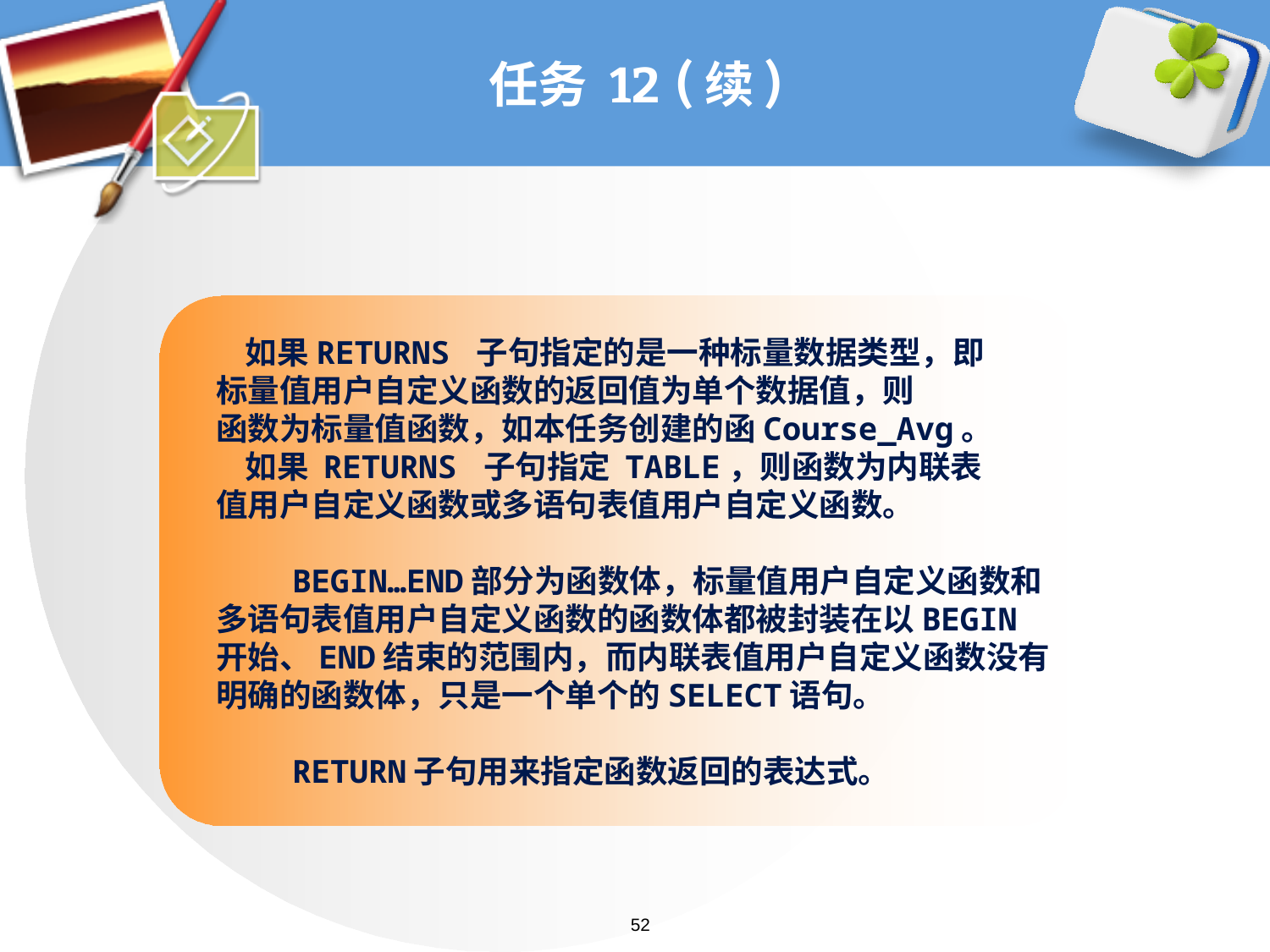

# 任务 12  (续)

   如果RETURNS 子句指定的是一种标量数据类型，即
标量值用户自定义函数的返回值为单个数据值，则
函数为标量值函数，如本任务创建的函Course_Avg。
   如果 RETURNS 子句指定 TABLE，则函数为内联表
值用户自定义函数或多语句表值用户自定义函数。

    BEGIN…END部分为函数体，标量值用户自定义函数和多语句表值用户自定义函数的函数体都被封装在以BEGIN开始、END结束的范围内，而内联表值用户自定义函数没有明确的函数体，只是一个单个的SELECT语句。

    RETURN子句用来指定函数返回的表达式。
52